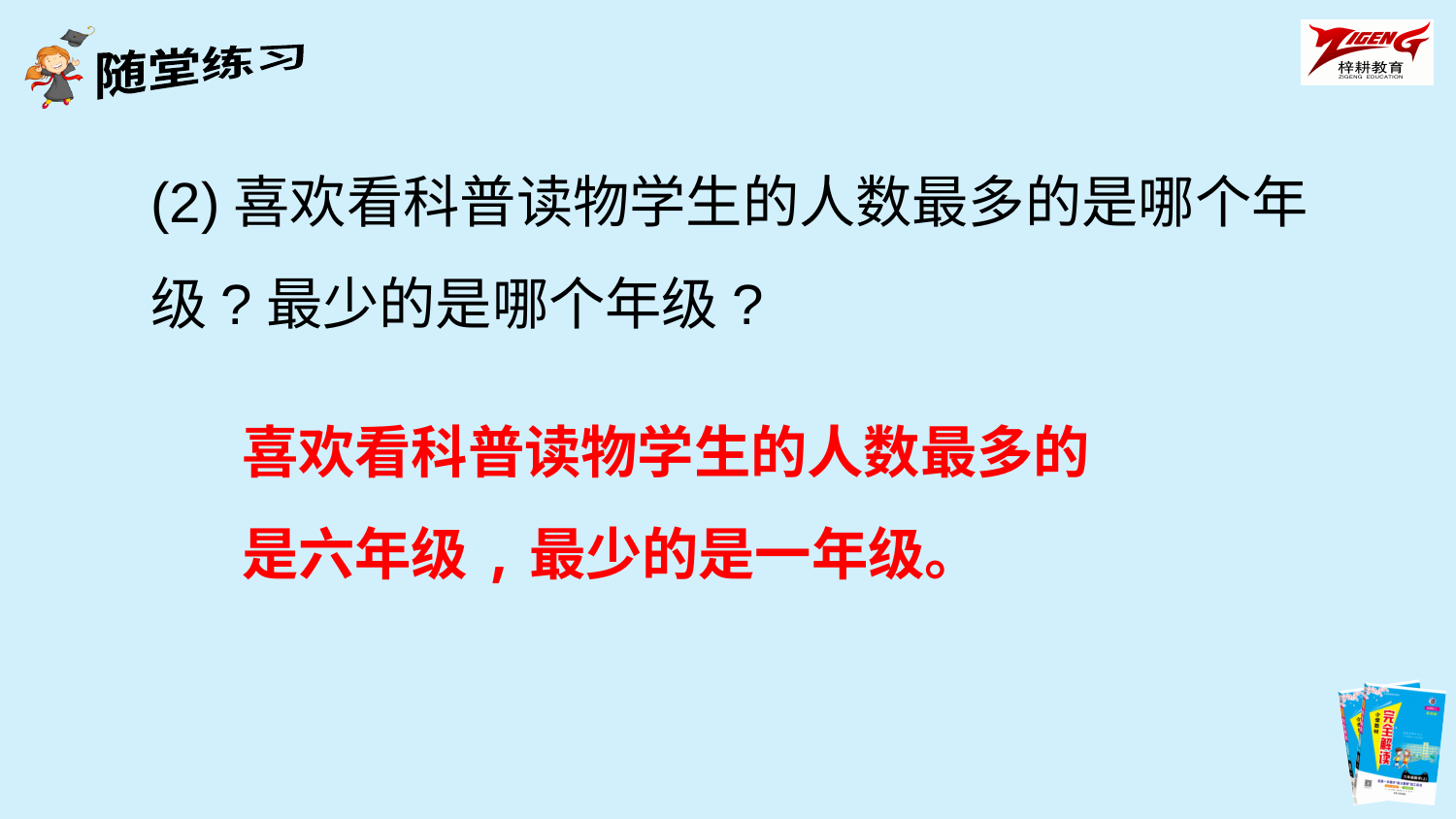

(2)喜欢看科普读物学生的人数最多的是哪个年级?最少的是哪个年级?
喜欢看科普读物学生的人数最多的是六年级,最少的是一年级。